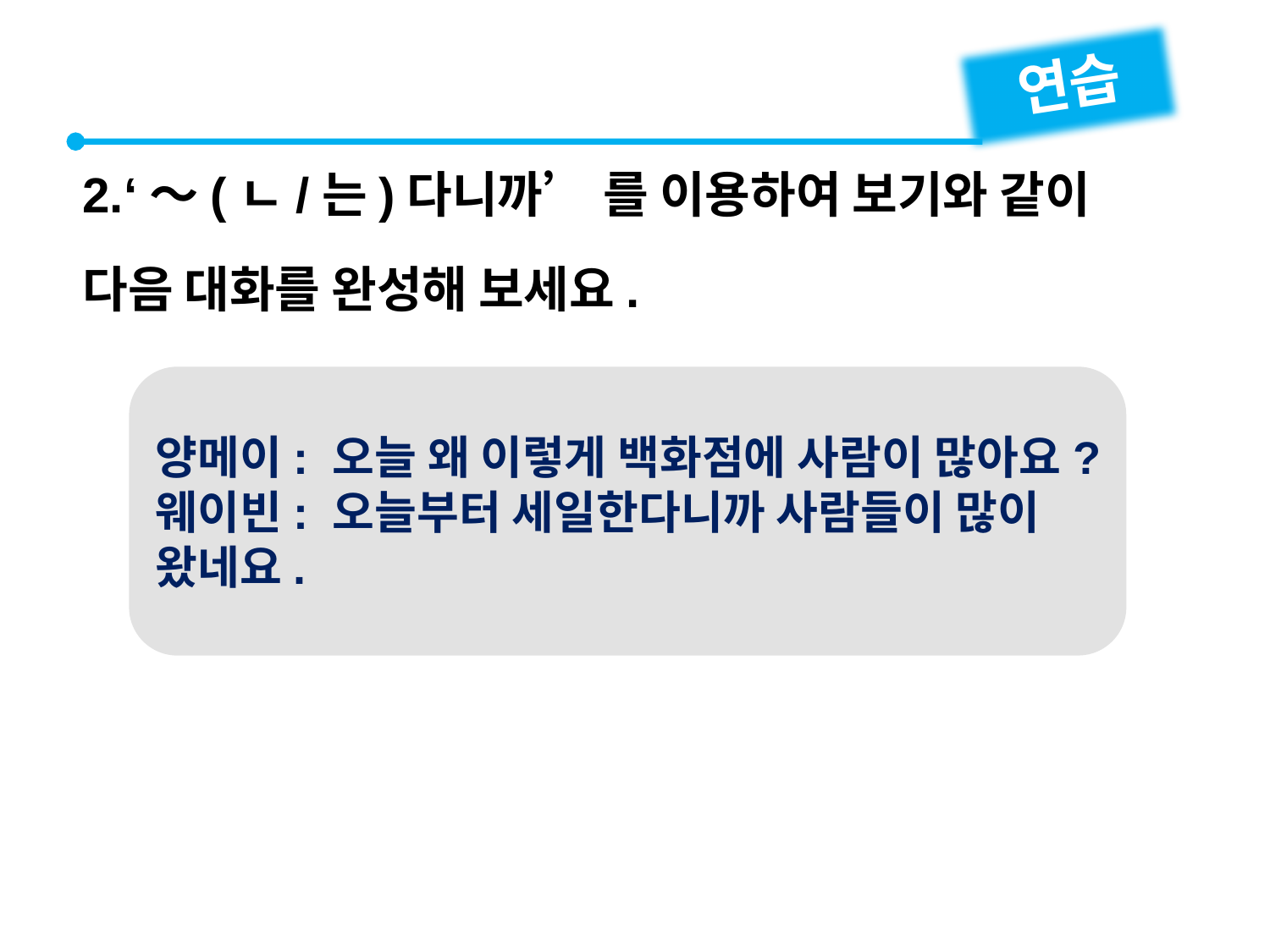

연습
2.‘～(ㄴ/는)다니까’ 를 이용하여 보기와 같이 다음 대화를 완성해 보세요.
양메이: 오늘 왜 이렇게 백화점에 사람이 많아요?
웨이빈: 오늘부터 세일한다니까 사람들이 많이 왔네요.